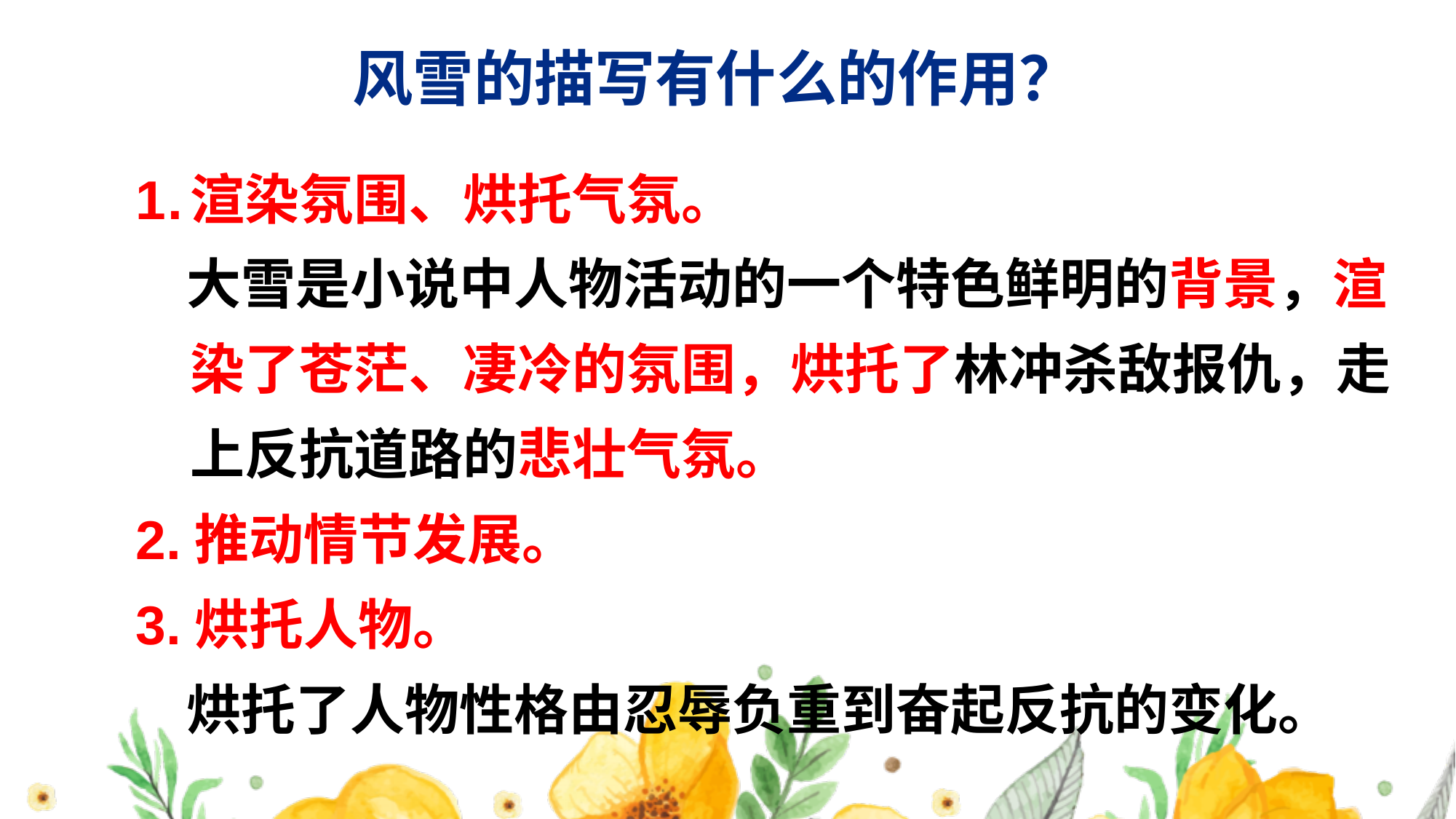

# 风雪的描写有什么的作用？
渲染氛围、烘托气氛。
   大雪是小说中人物活动的一个特色鲜明的背景，渲染了苍茫、凄冷的氛围，烘托了林冲杀敌报仇，走上反抗道路的悲壮气氛。
2.推动情节发展。
3.烘托人物。
   烘托了人物性格由忍辱负重到奋起反抗的变化。